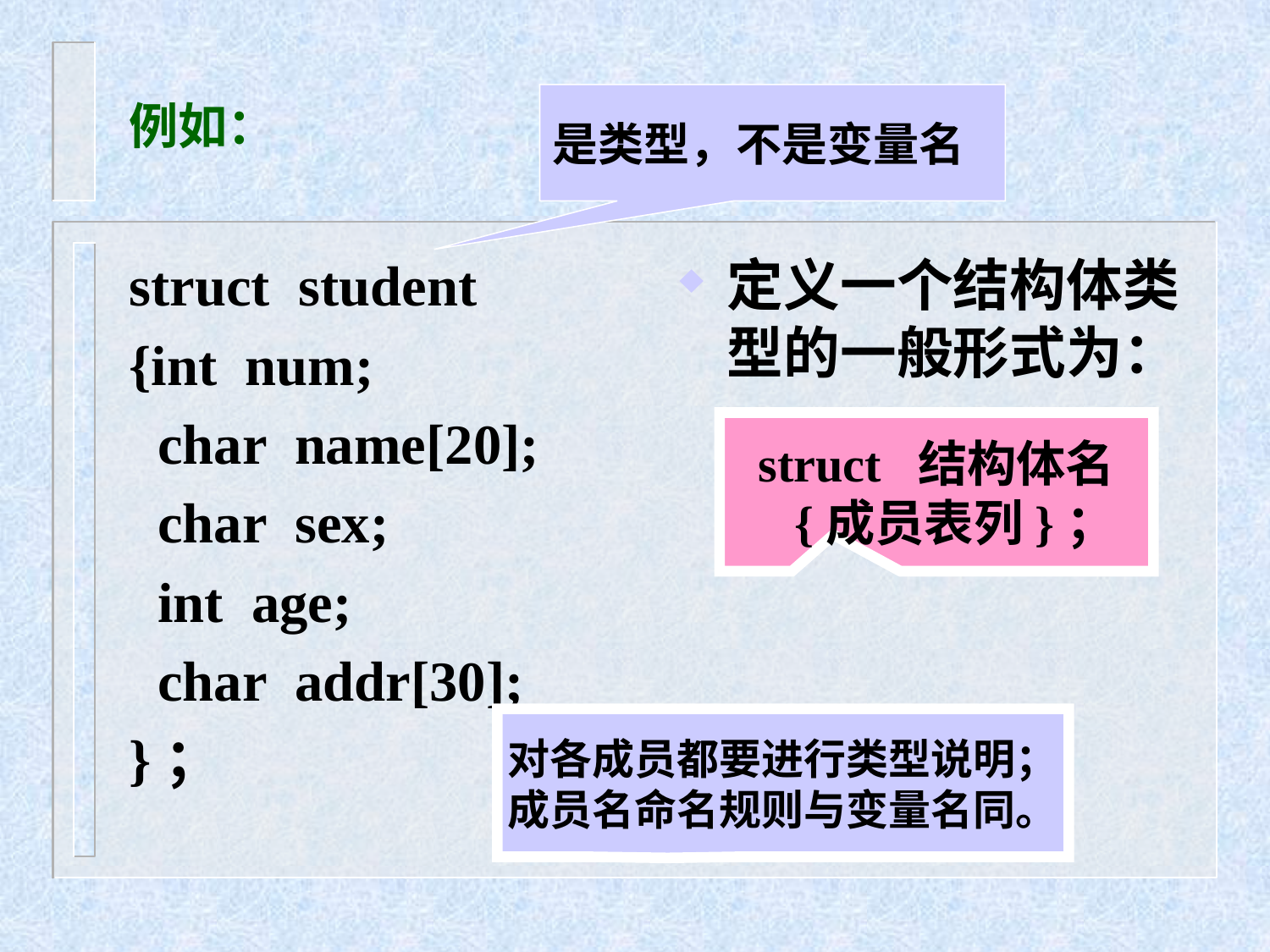

# 例如：
是类型，不是变量名
struct  student
{int  num;
  char  name[20];
  char  sex;
  int  age;
  char  addr[30];
}；
定义一个结构体类型的一般形式为：

struct  结构体名
   {成员表列}；
对各成员都要进行类型说明；
成员名命名规则与变量名同。